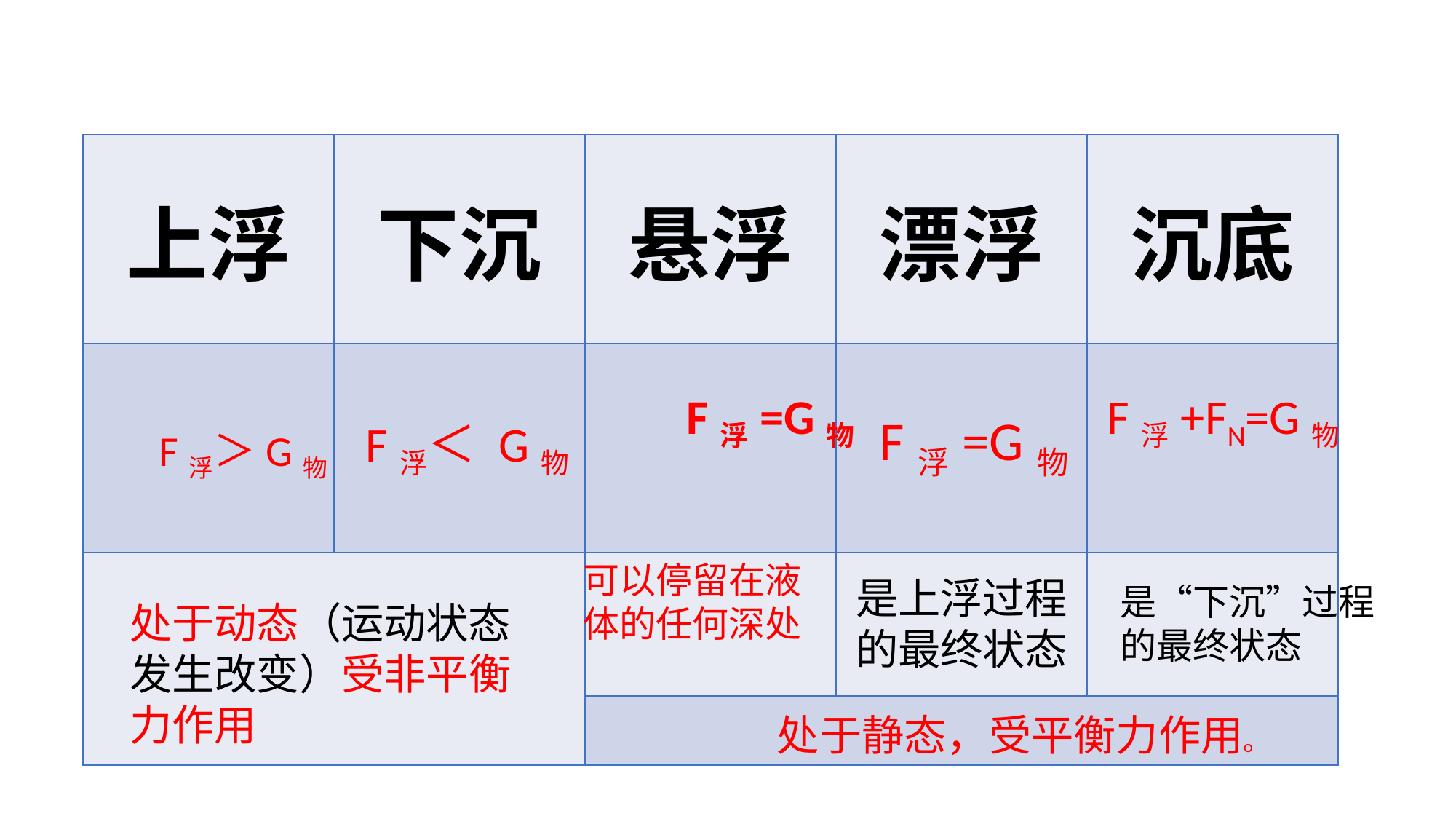

| 上浮 | 下沉 | 悬浮 | 漂浮 | 沉底 |
| --- | --- | --- | --- | --- |
|  |  |  |  |  |
|  |  |  |  |  |
|  |  |  |  |  |
F浮=G物
F浮+FN=G物
F浮=G物
F浮＜ G物
F浮＞G物
可以停留在液
体的任何深处
是上浮过程
的最终状态
是“下沉”过程
的最终状态
处于动态（运动状态
发生改变）受非平衡
力作用
处于静态，受平衡力作用。